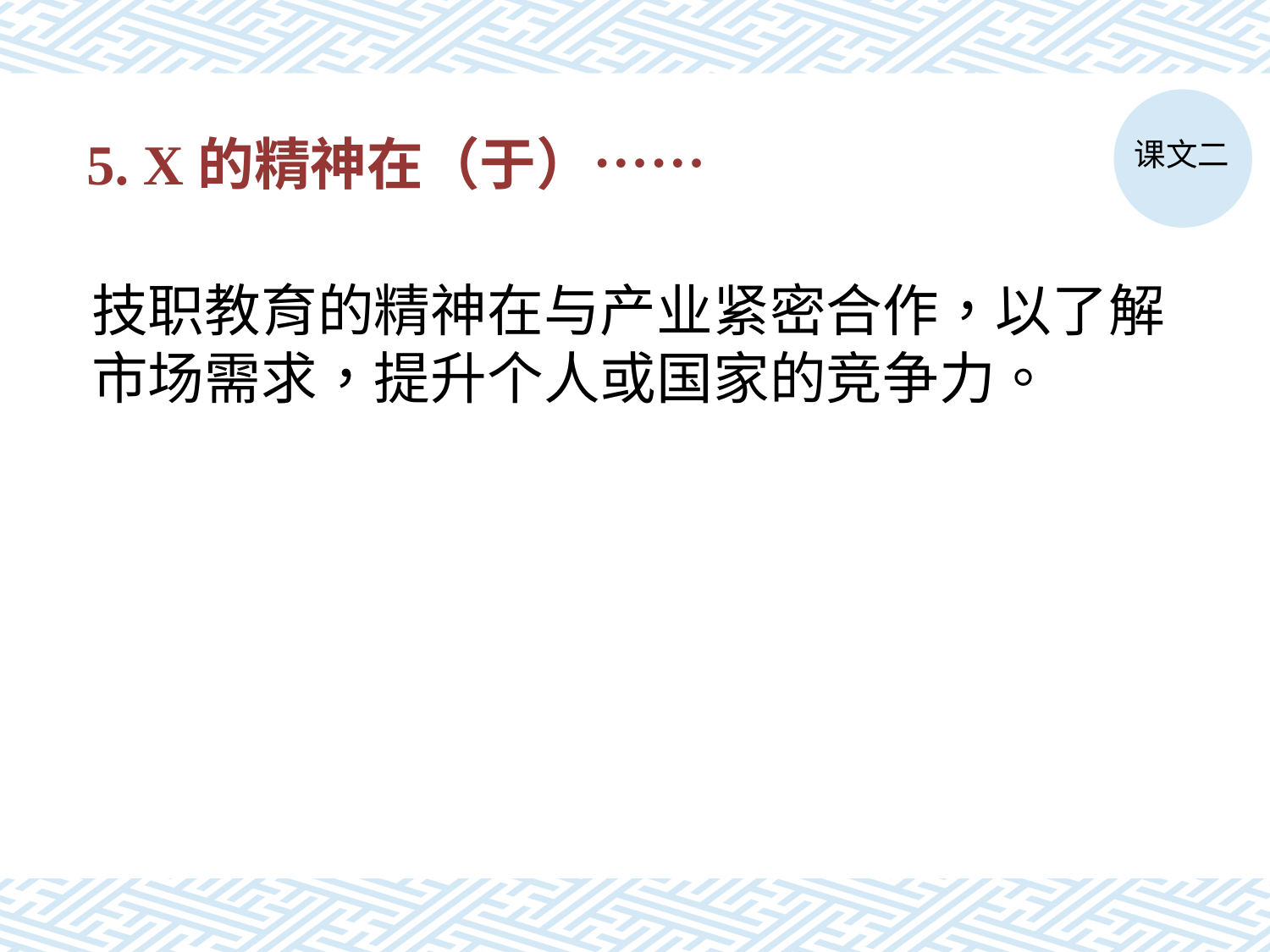

课文二
# 5. X的精神在（于）……
技职教育的精神在与产业紧密合作，以了解市场需求，提升个人或国家的竞争力。